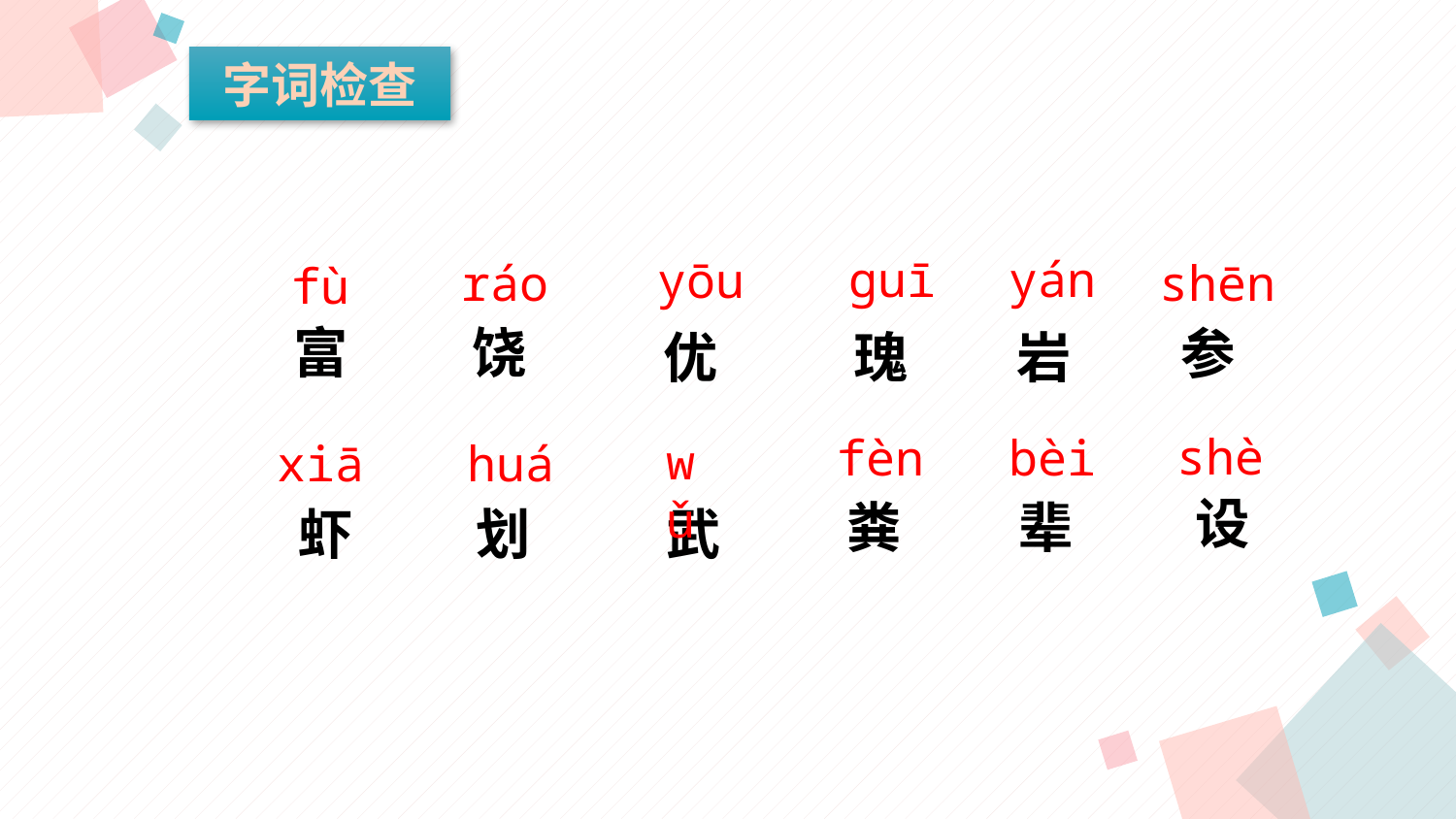

字词检查
ɡuī
yán
yōu
shēn
ráo
fù
shè
fèn
bèi
wǔ
xiā
huá
富
饶
参
优
瑰
岩
设
辈
粪
武
划
虾